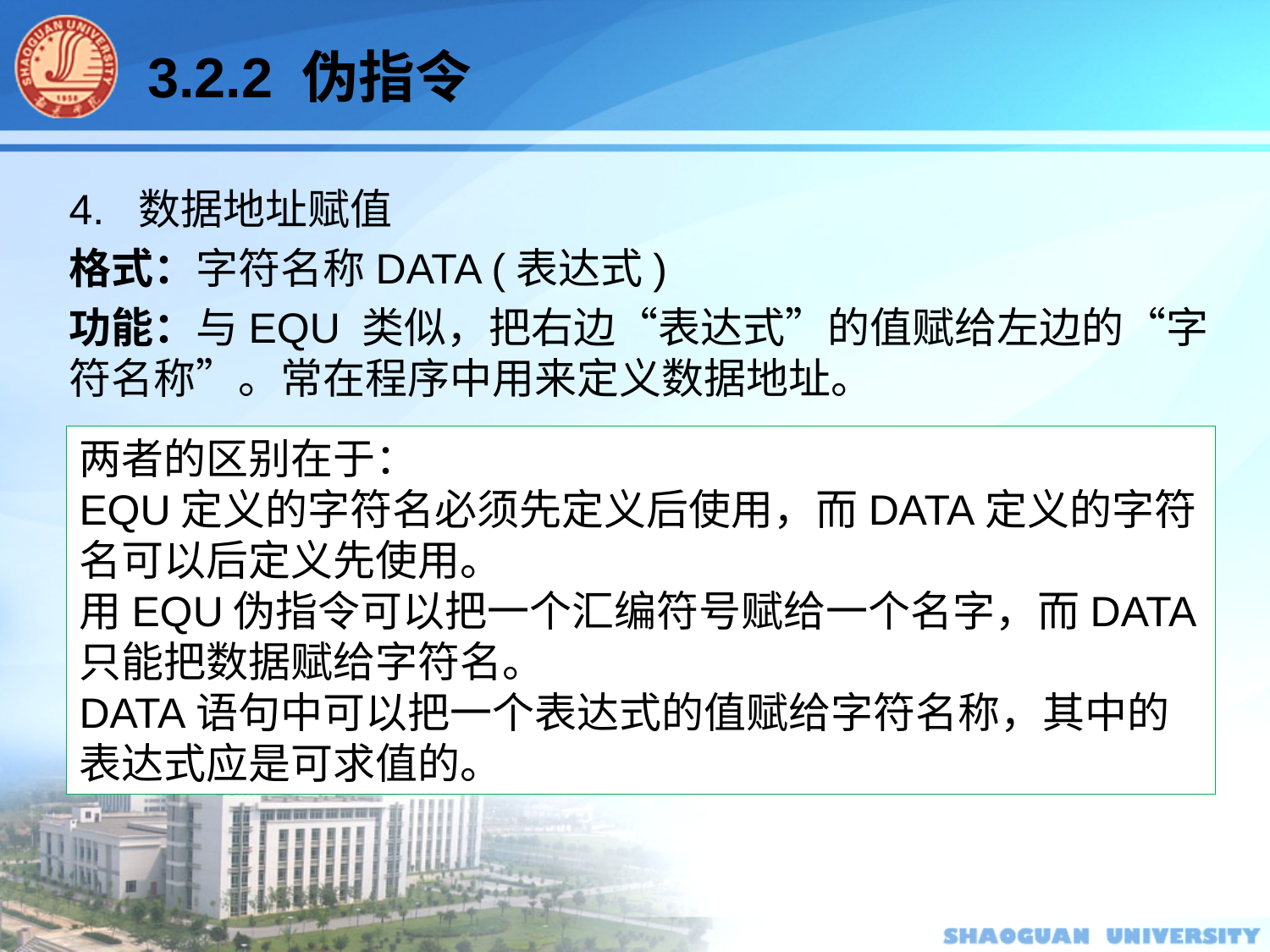

3.2.2 伪指令
4.  数据地址赋值
格式：字符名称DATA (表达式)
功能：与EQU 类似，把右边“表达式”的值赋给左边的“字符名称”。常在程序中用来定义数据地址。

两者的区别在于：
EQU定义的字符名必须先定义后使用，而DATA定义的字符名可以后定义先使用。
用EQU伪指令可以把一个汇编符号赋给一个名字，而DATA 只能把数据赋给字符名。
DATA语句中可以把一个表达式的值赋给字符名称，其中的表达式应是可求值的。